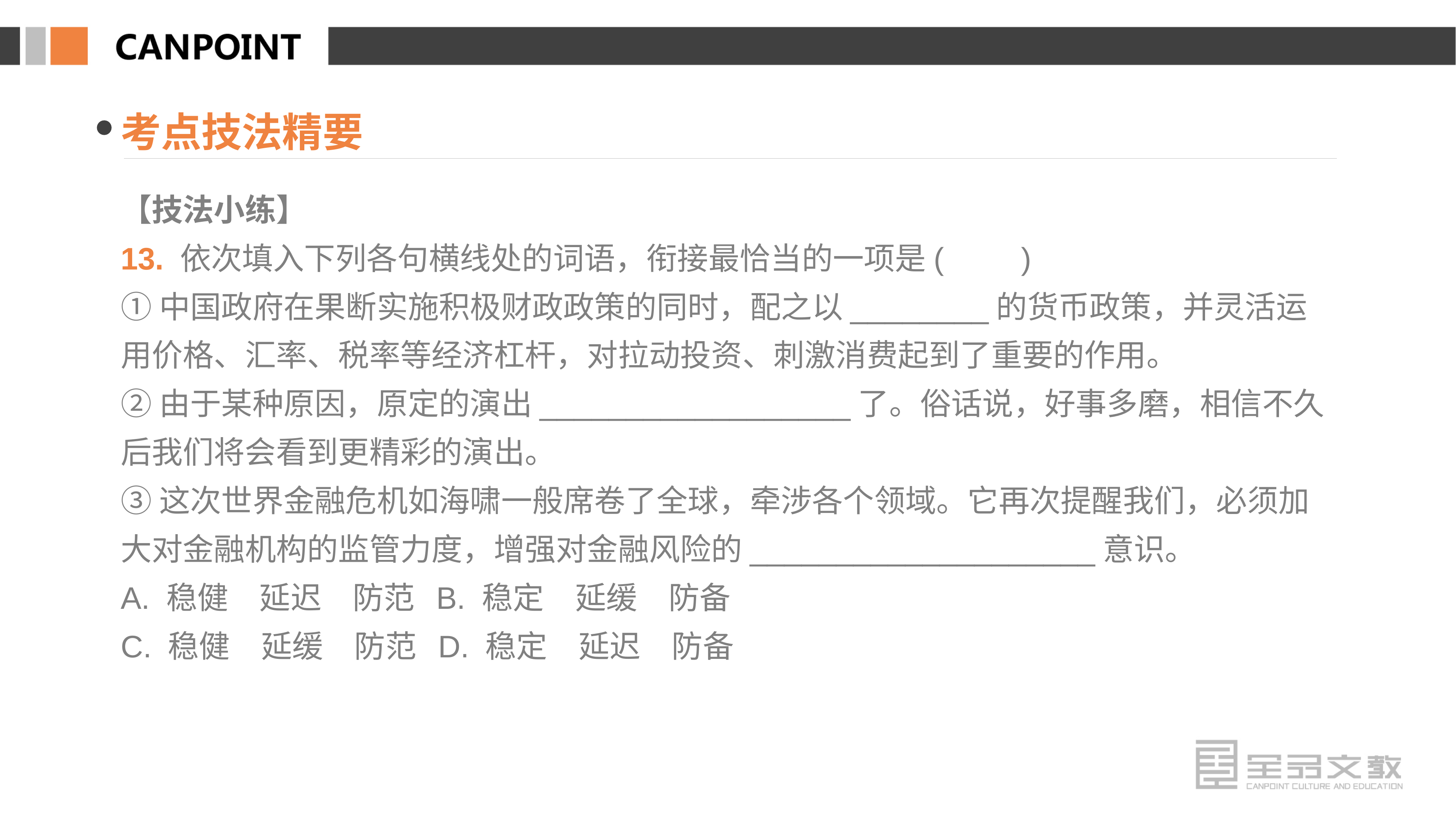

考点技法精要

【技法小练】
13. 依次填入下列各句横线处的词语，衔接最恰当的一项是(　　)
①中国政府在果断实施积极财政政策的同时，配之以________的货币政策，并灵活运用价格、汇率、税率等经济杠杆，对拉动投资、刺激消费起到了重要的作用。
②由于某种原因，原定的演出__________________了。俗话说，好事多磨，相信不久后我们将会看到更精彩的演出。
③这次世界金融危机如海啸一般席卷了全球，牵涉各个领域。它再次提醒我们，必须加大对金融机构的监管力度，增强对金融风险的____________________意识。
A. 稳健　延迟　防范  B. 稳定　延缓　防备
C. 稳健　延缓　防范  D. 稳定　延迟　防备